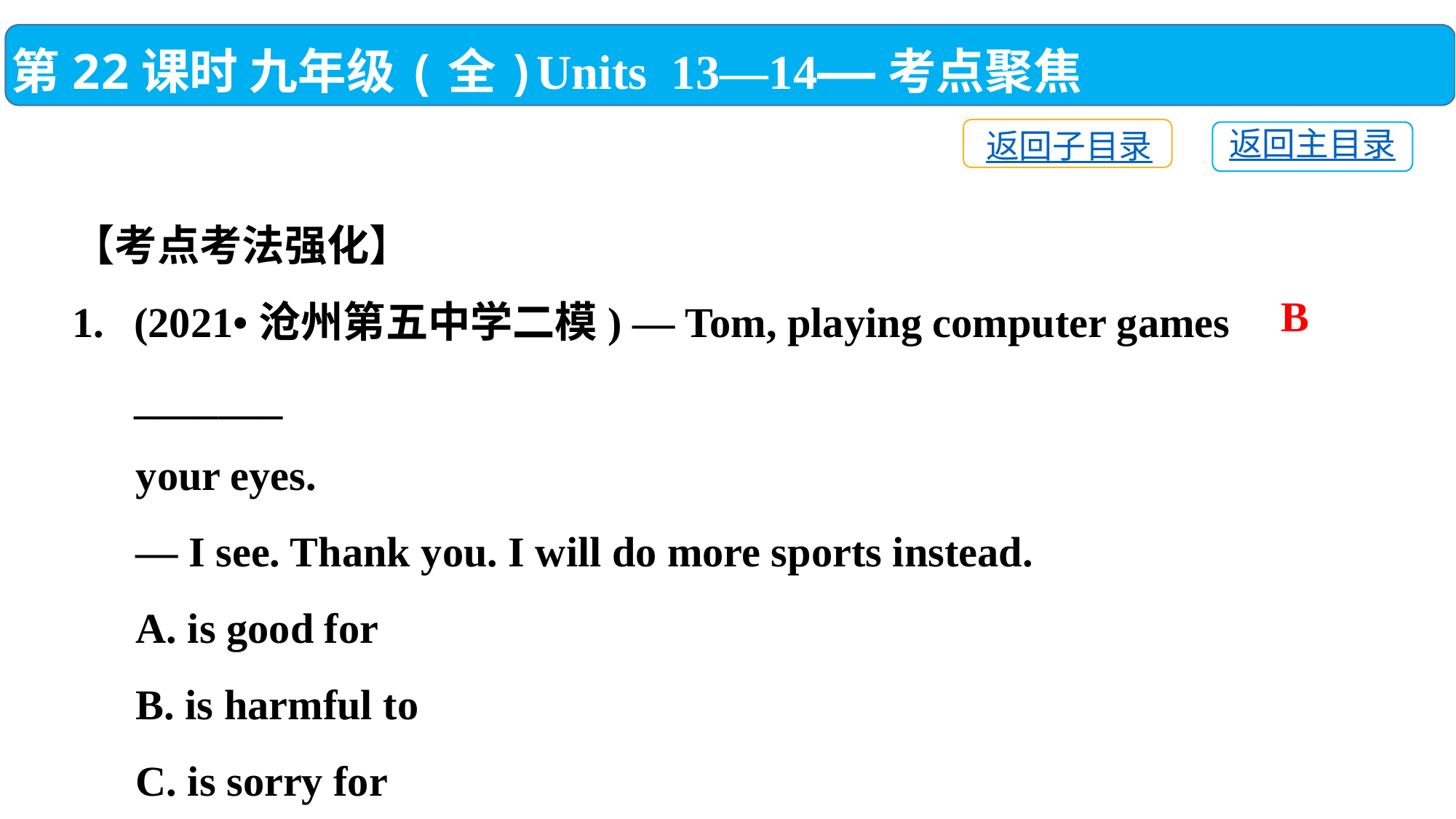

第22课时 九年级(全)Units  13—14——考点聚焦

返回子目录
返回主目录
【考点考法强化】
(2021•沧州第五中学二模) — Tom, playing computer games _______
      your eyes.
      — I see. Thank you. I will do more sports instead.
      A. is good for
      B. is harmful to
      C. is sorry for
      D. is strict with

B